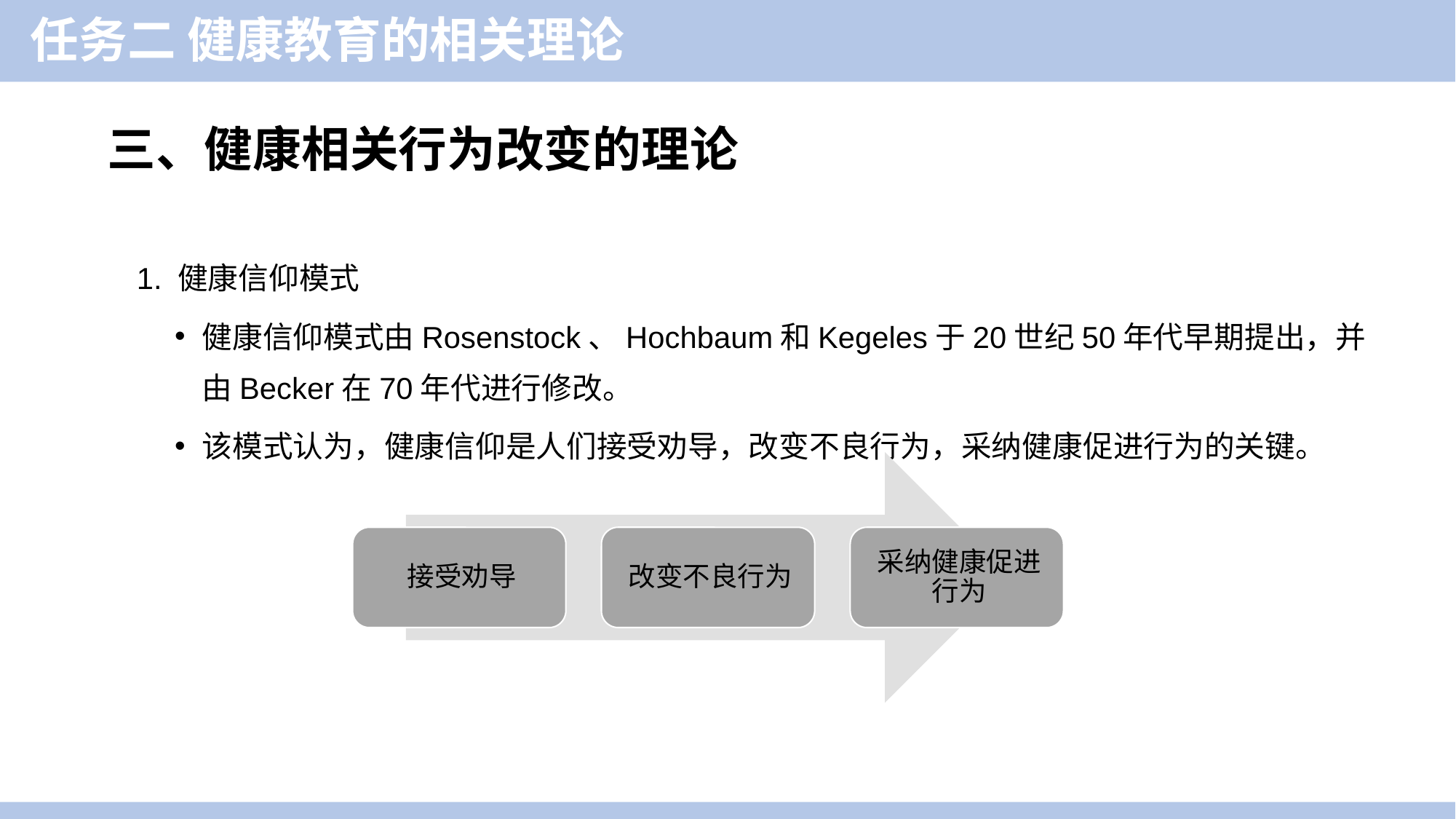

任务二 健康教育的相关理论
三、健康相关行为改变的理论

  1. 健康信仰模式
健康信仰模式由Rosenstock、Hochbaum和Kegeles于20世纪50年代早期提出，并由Becker在70年代进行修改。
该模式认为，健康信仰是人们接受劝导，改变不良行为，采纳健康促进行为的关键。
接受劝导
改变不良行为
采纳健康促进行为